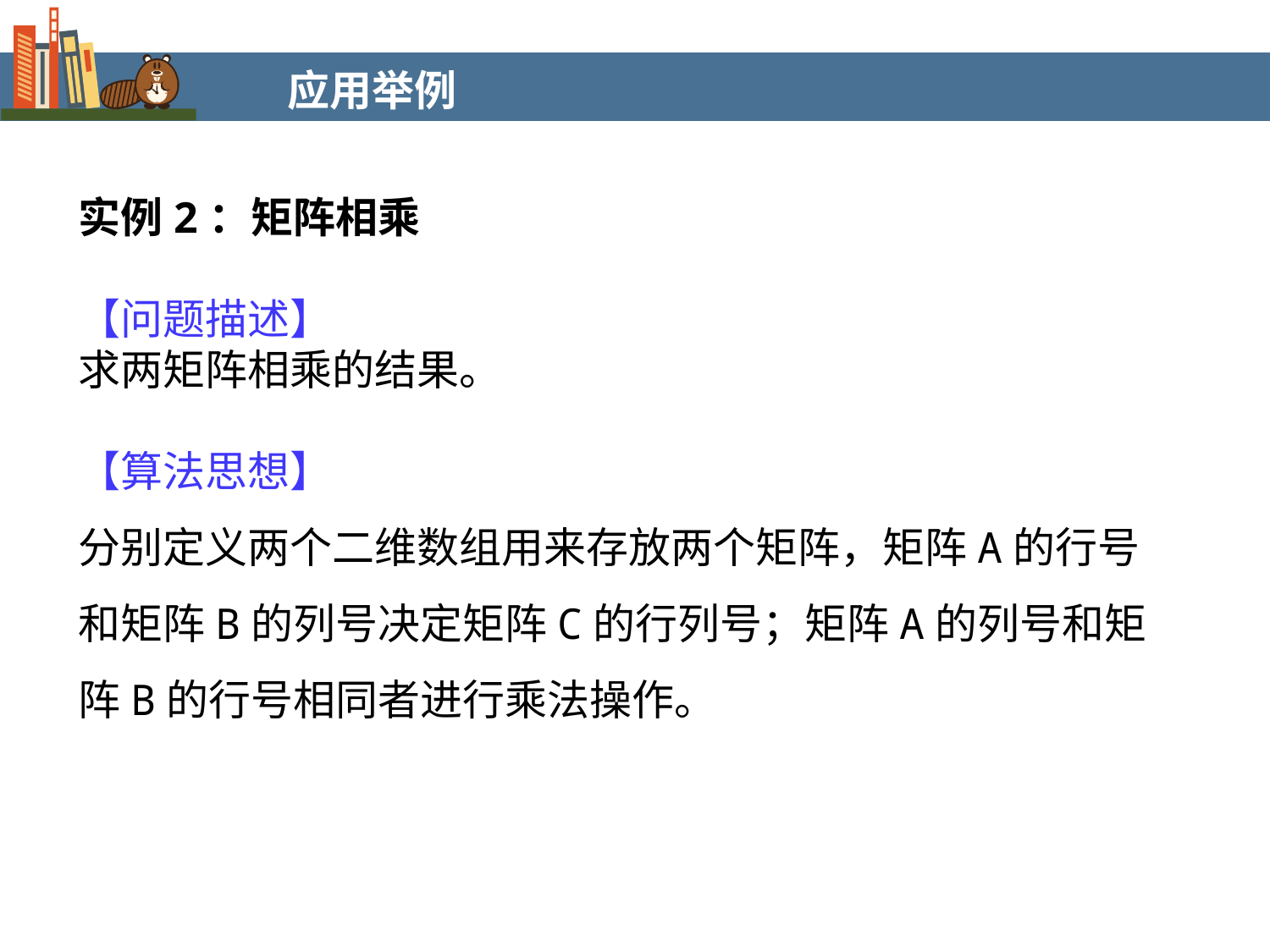

应用举例
实例2：矩阵相乘

【问题描述】
求两矩阵相乘的结果。

【算法思想】
分别定义两个二维数组用来存放两个矩阵，矩阵A的行号和矩阵B的列号决定矩阵C的行列号；矩阵A的列号和矩阵B的行号相同者进行乘法操作。